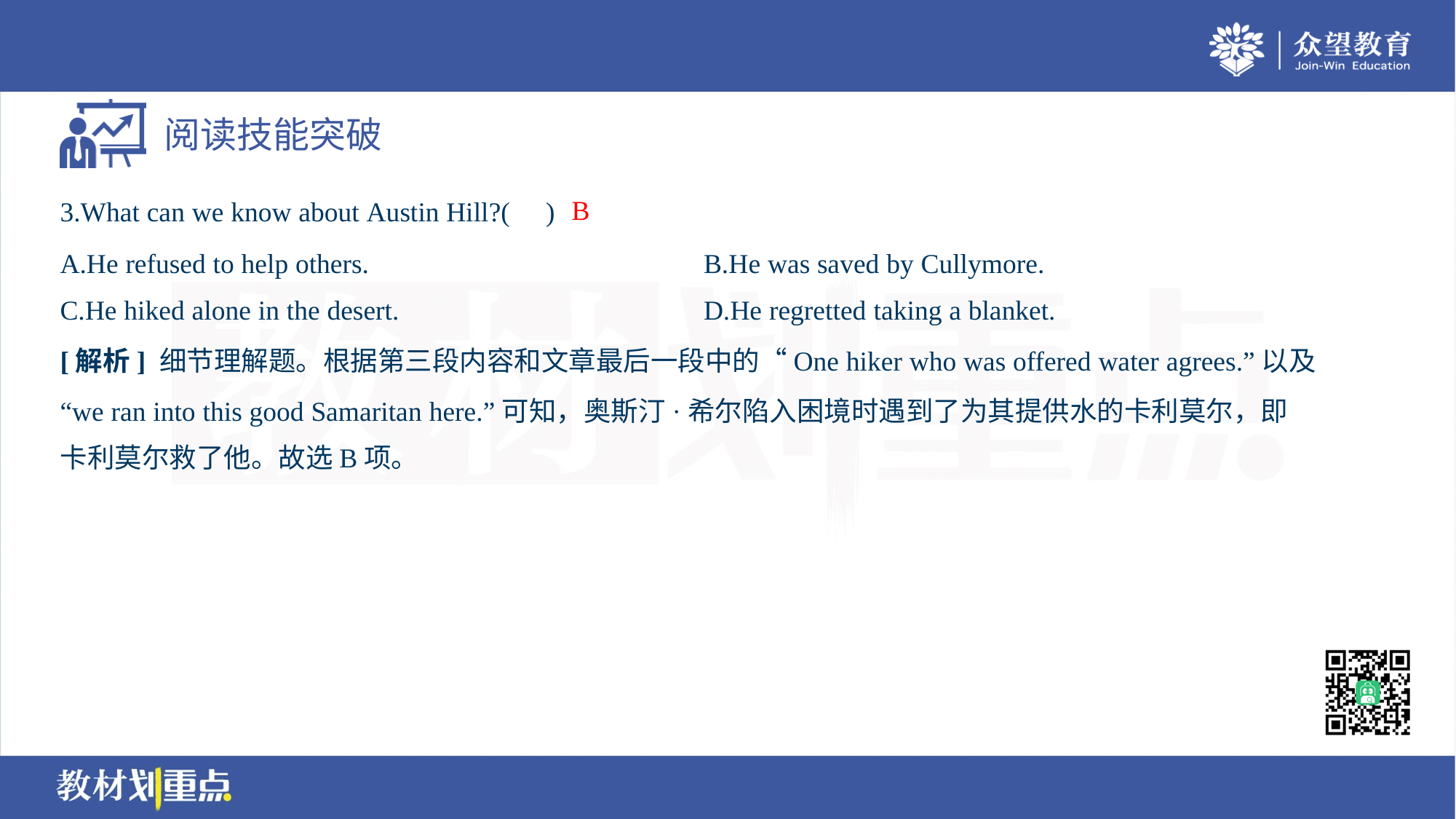

B
3.What can we know about Austin Hill?(     )
A.He refused to help others.	B.He was saved by Cullymore.
C.He hiked alone in the desert.	D.He regretted taking a blanket.
[解析] 细节理解题。根据第三段内容和文章最后一段中的“One hiker who was offered water agrees.”以及
“we ran into this good Samaritan here.”可知，奥斯汀·希尔陷入困境时遇到了为其提供水的卡利莫尔，即
卡利莫尔救了他。故选B项。